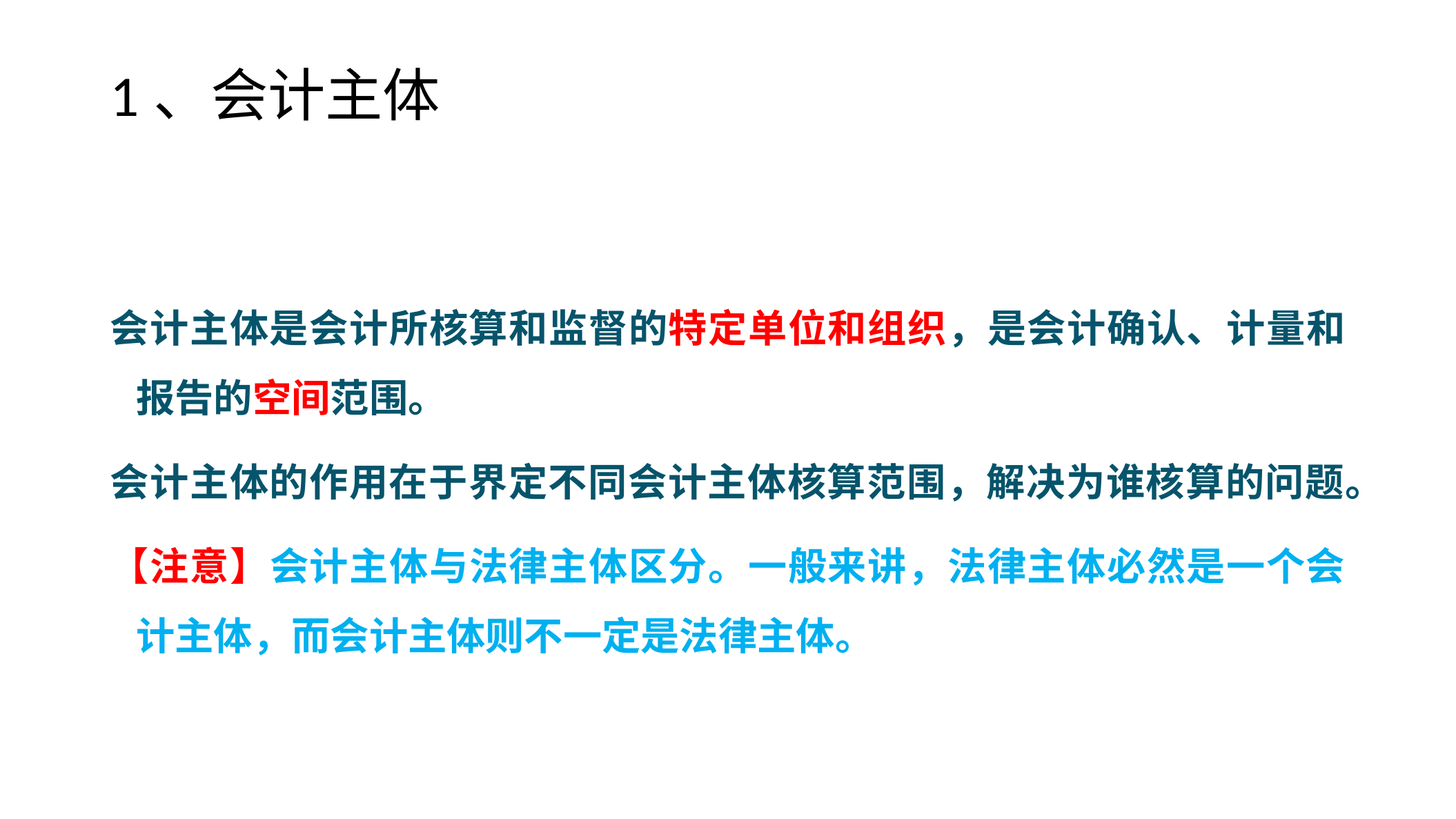

# 1、会计主体
会计主体是会计所核算和监督的特定单位和组织，是会计确认、计量和报告的空间范围。
会计主体的作用在于界定不同会计主体核算范围，解决为谁核算的问题。
【注意】会计主体与法律主体区分。一般来讲，法律主体必然是一个会计主体，而会计主体则不一定是法律主体。